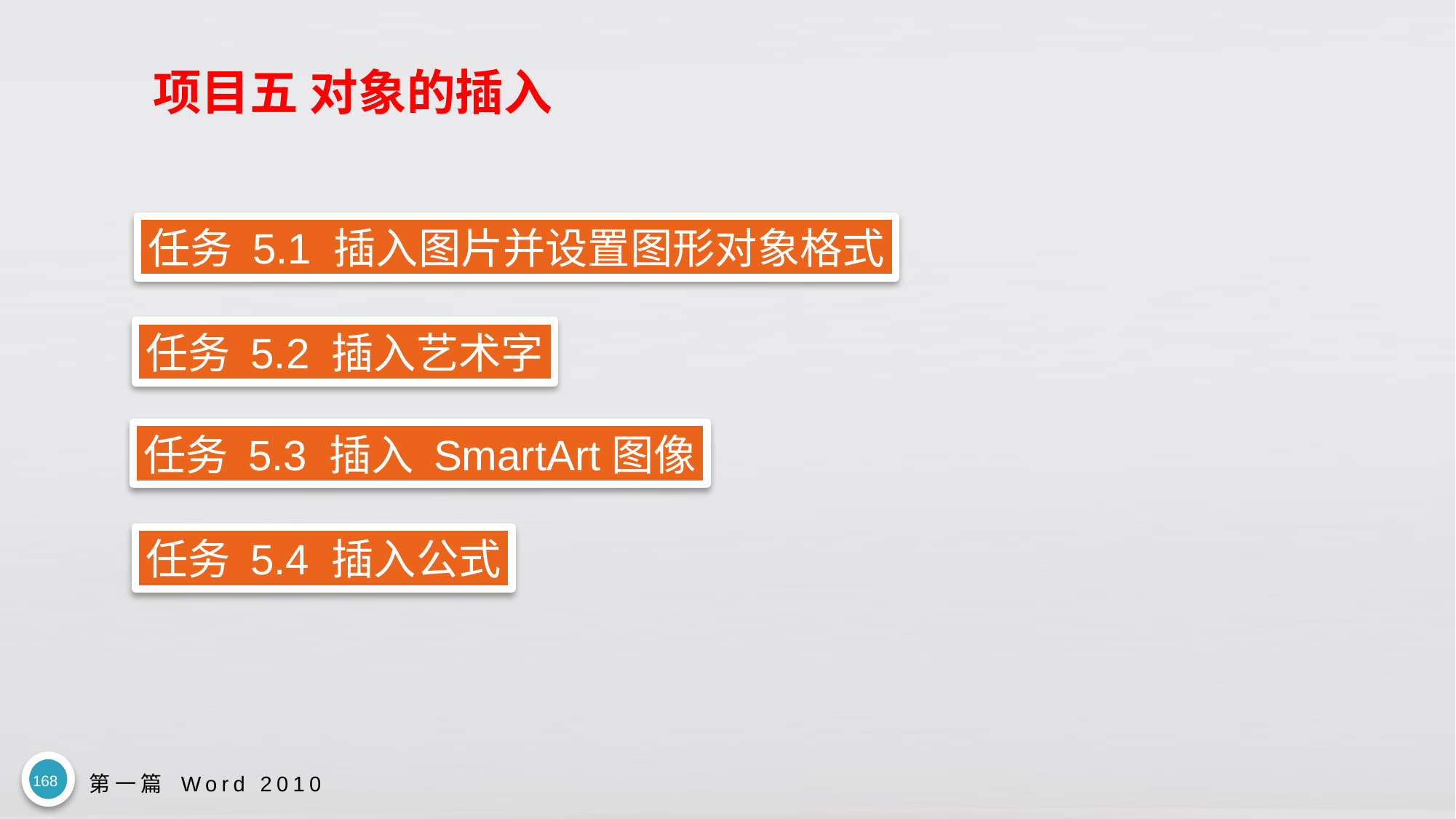

# 项目五 对象的插入
任务 5.1 插入图片并设置图形对象格式
任务 5.2 插入艺术字
任务 5.3 插入 SmartArt图像
任务 5.4 插入公式
168